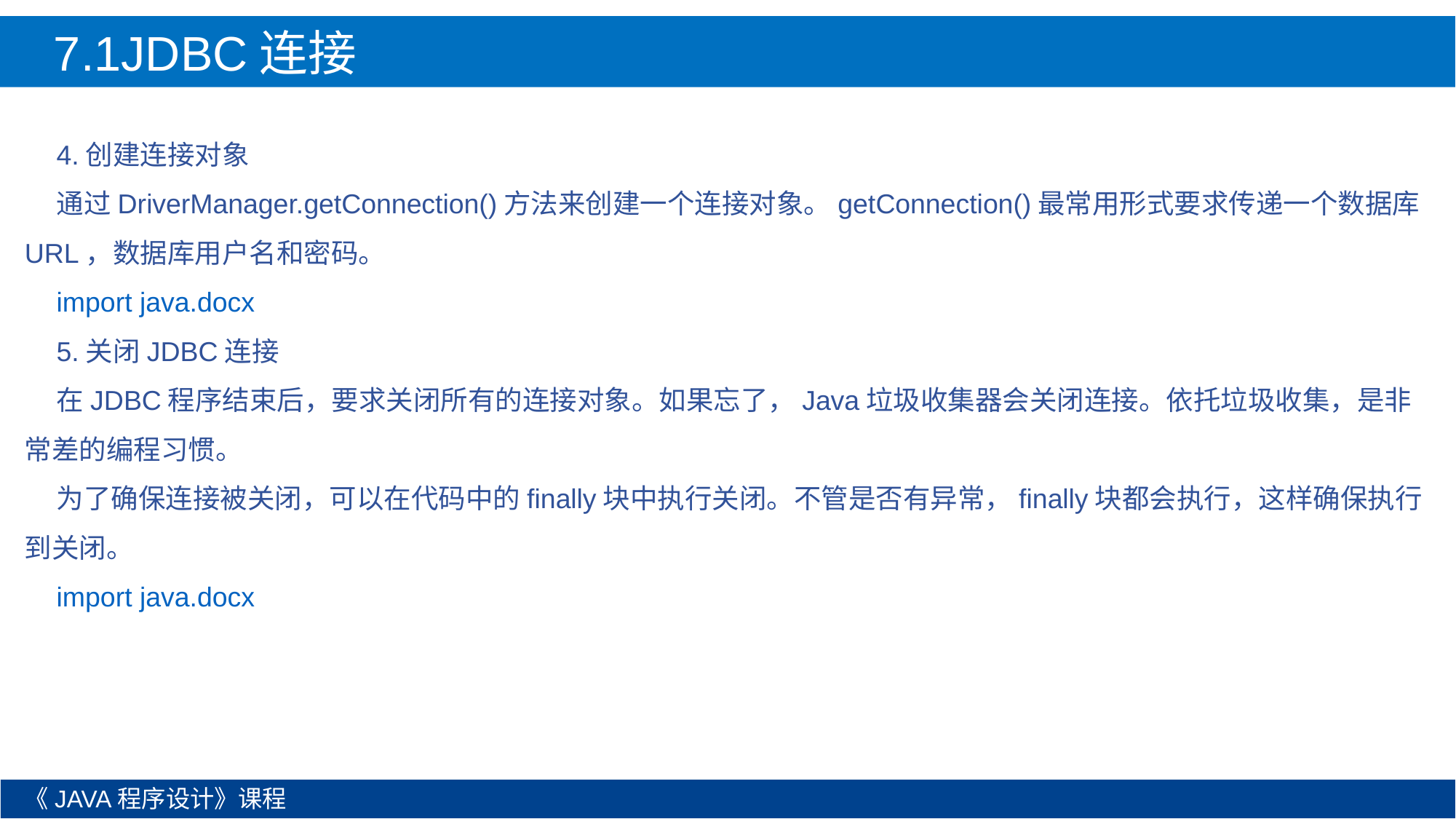

7.1JDBC连接
4.创建连接对象
通过DriverManager.getConnection()方法来创建一个连接对象。getConnection()最常用形式要求传递一个数据库URL，数据库用户名和密码。
import java.docx
5.关闭JDBC连接
在JDBC程序结束后，要求关闭所有的连接对象。如果忘了，Java垃圾收集器会关闭连接。依托垃圾收集，是非常差的编程习惯。
为了确保连接被关闭，可以在代码中的finally块中执行关闭。不管是否有异常，finally块都会执行，这样确保执行到关闭。
import java.docx
《JAVA程序设计》课程